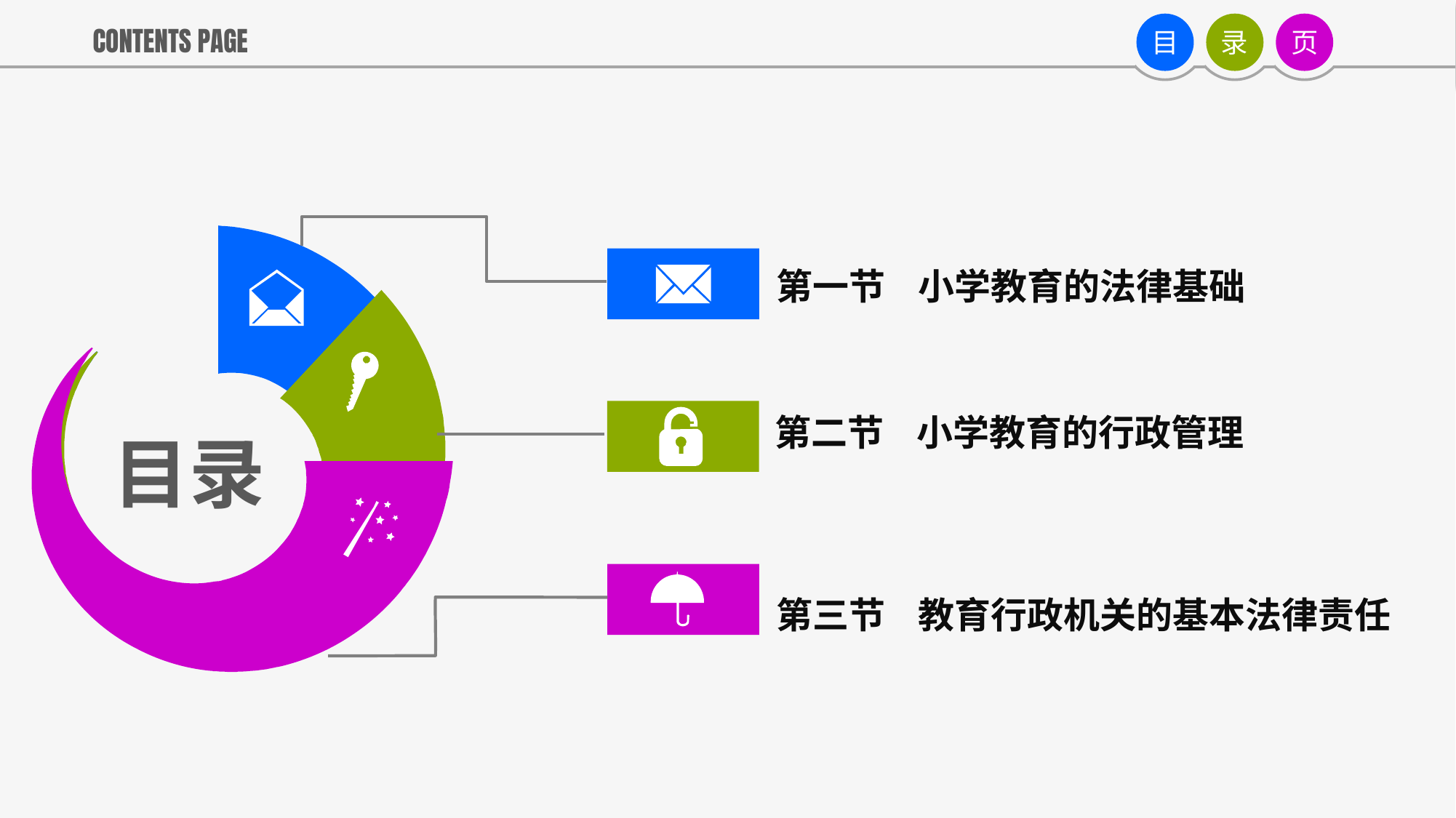

第一节    小学教育的法律基础

第二节    小学教育的行政管理
目录

第三节    教育行政机关的基本法律责任